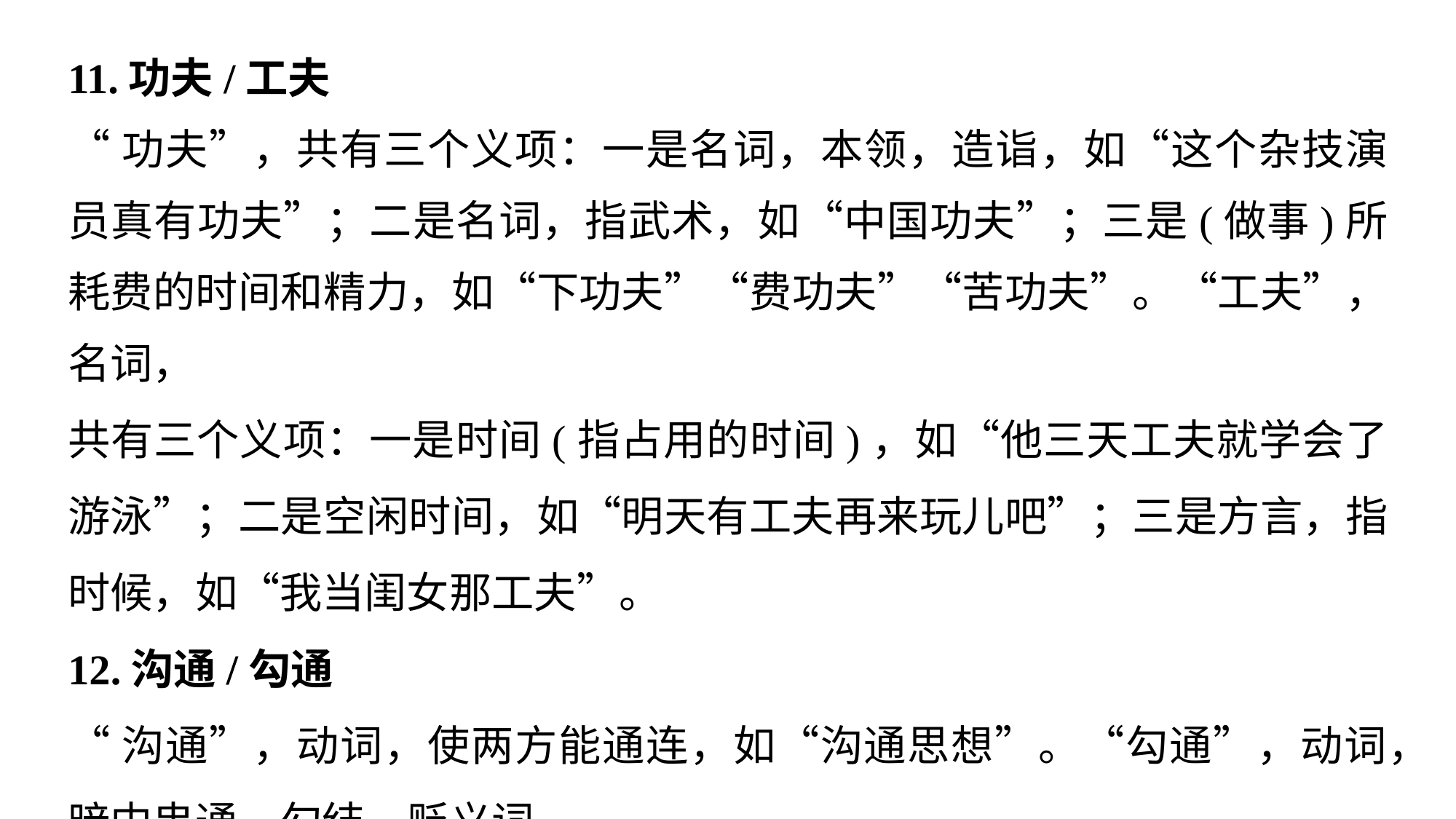

11.功夫/工夫
“功夫”，共有三个义项：一是名词，本领，造诣，如“这个杂技演员真有功夫”；二是名词，指武术，如“中国功夫”；三是(做事)所耗费的时间和精力，如“下功夫”“费功夫”“苦功夫”。“工夫”，名词，
共有三个义项：一是时间(指占用的时间)，如“他三天工夫就学会了游泳”；二是空闲时间，如“明天有工夫再来玩儿吧”；三是方言，指时候，如“我当闺女那工夫”。
12.沟通/勾通
“沟通”，动词，使两方能通连，如“沟通思想”。“勾通”，动词，暗中串通，勾结，贬义词。